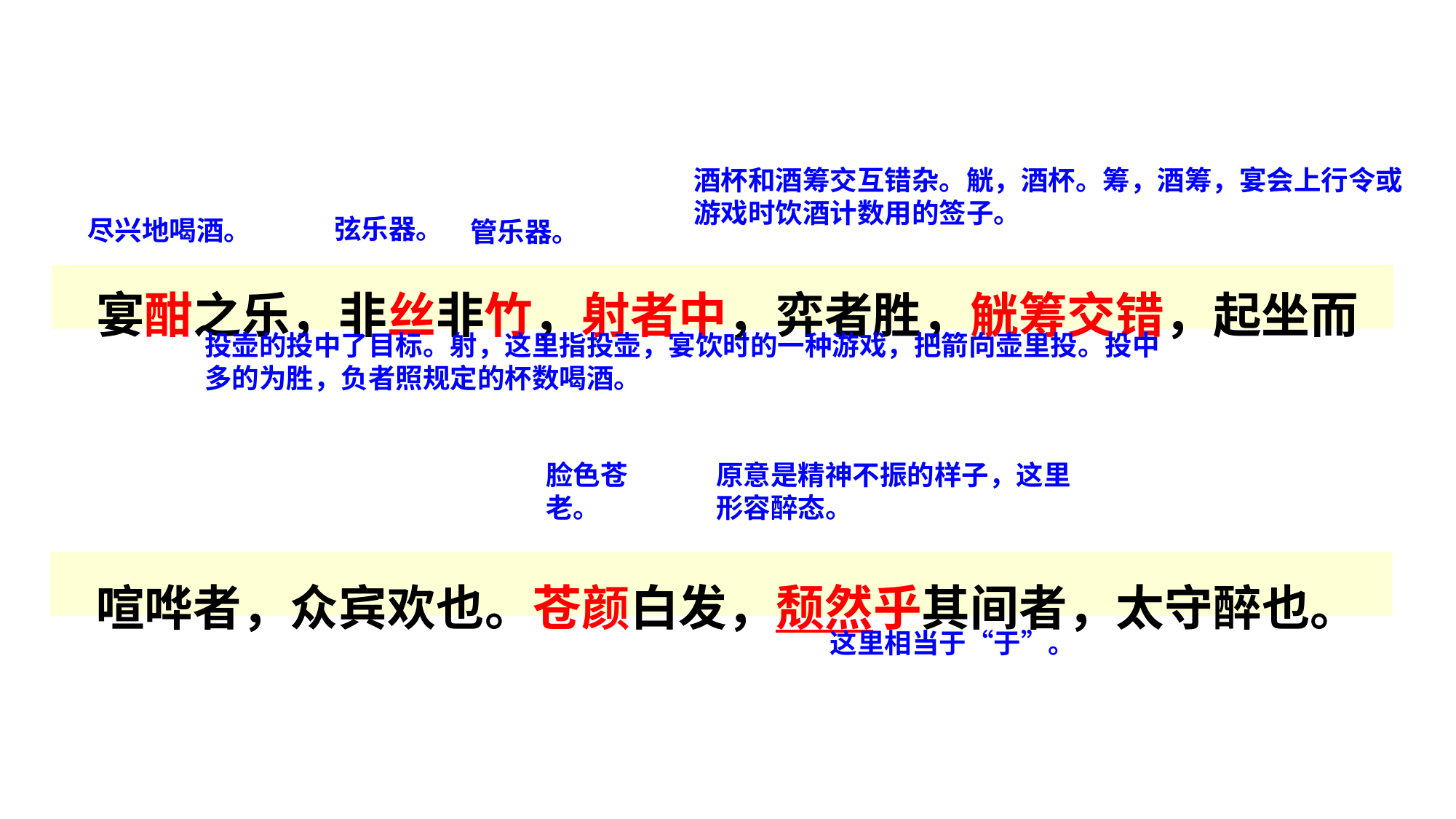

酒杯和酒筹交互错杂。觥，酒杯。筹，酒筹，宴会上行令或游戏时饮酒计数用的签子。
弦乐器。
尽兴地喝酒。
管乐器。
宴酣之乐，非丝非竹，射者中，弈者胜，觥筹交错，起坐而

喧哗者，众宾欢也。苍颜白发，颓然乎其间者，太守醉也。

投壶的投中了目标。射，这里指投壶，宴饮时的一种游戏，把箭向壶里投。投中多的为胜，负者照规定的杯数喝酒。
脸色苍老。
原意是精神不振的样子，这里形容醉态。

这里相当于“于”。